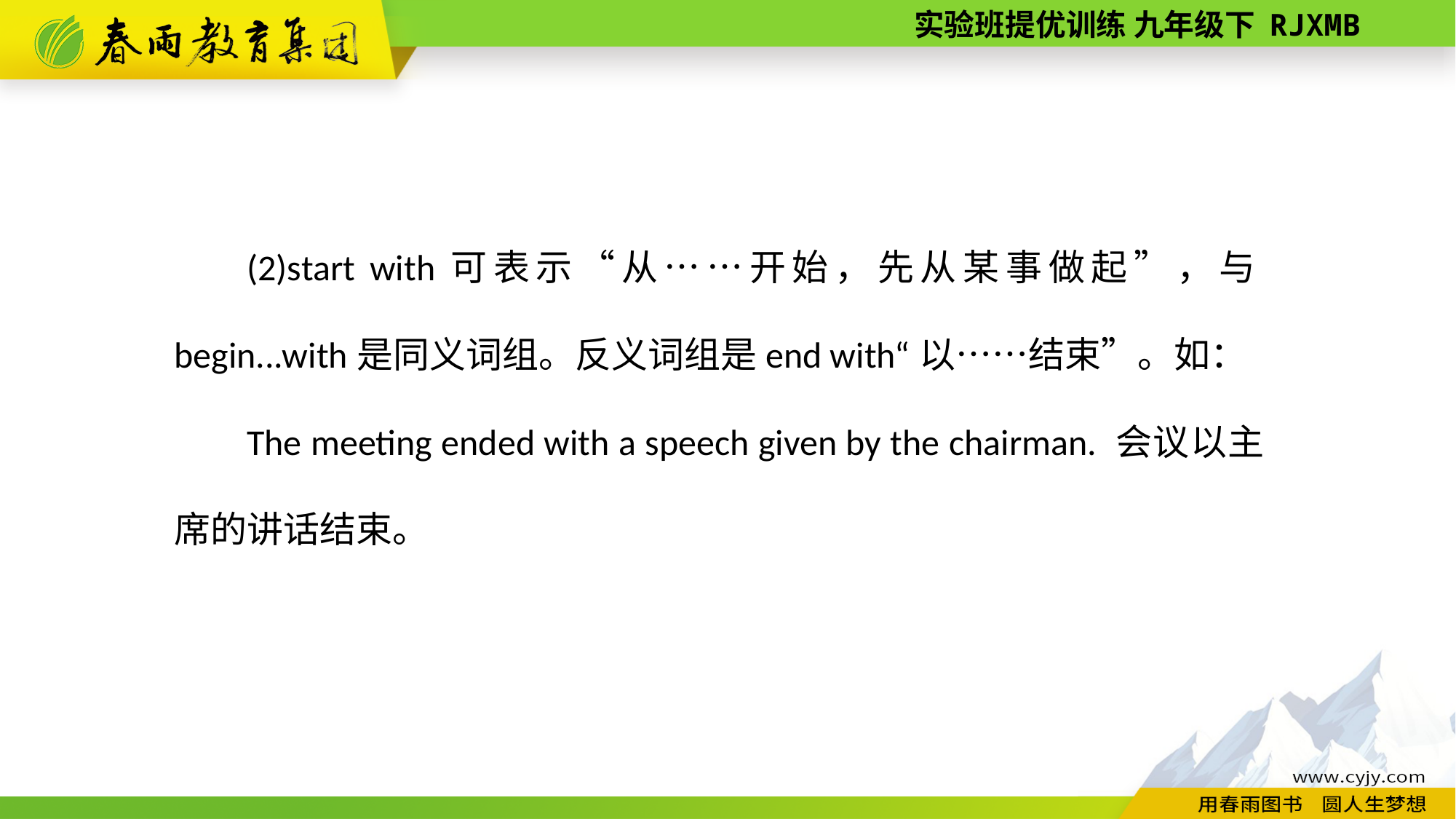

(2)start with可表示“从……开始，先从某事做起”，与begin...with是同义词组。反义词组是end with“以……结束”。如：
The meeting ended with a speech given by the chairman. 会议以主席的讲话结束。